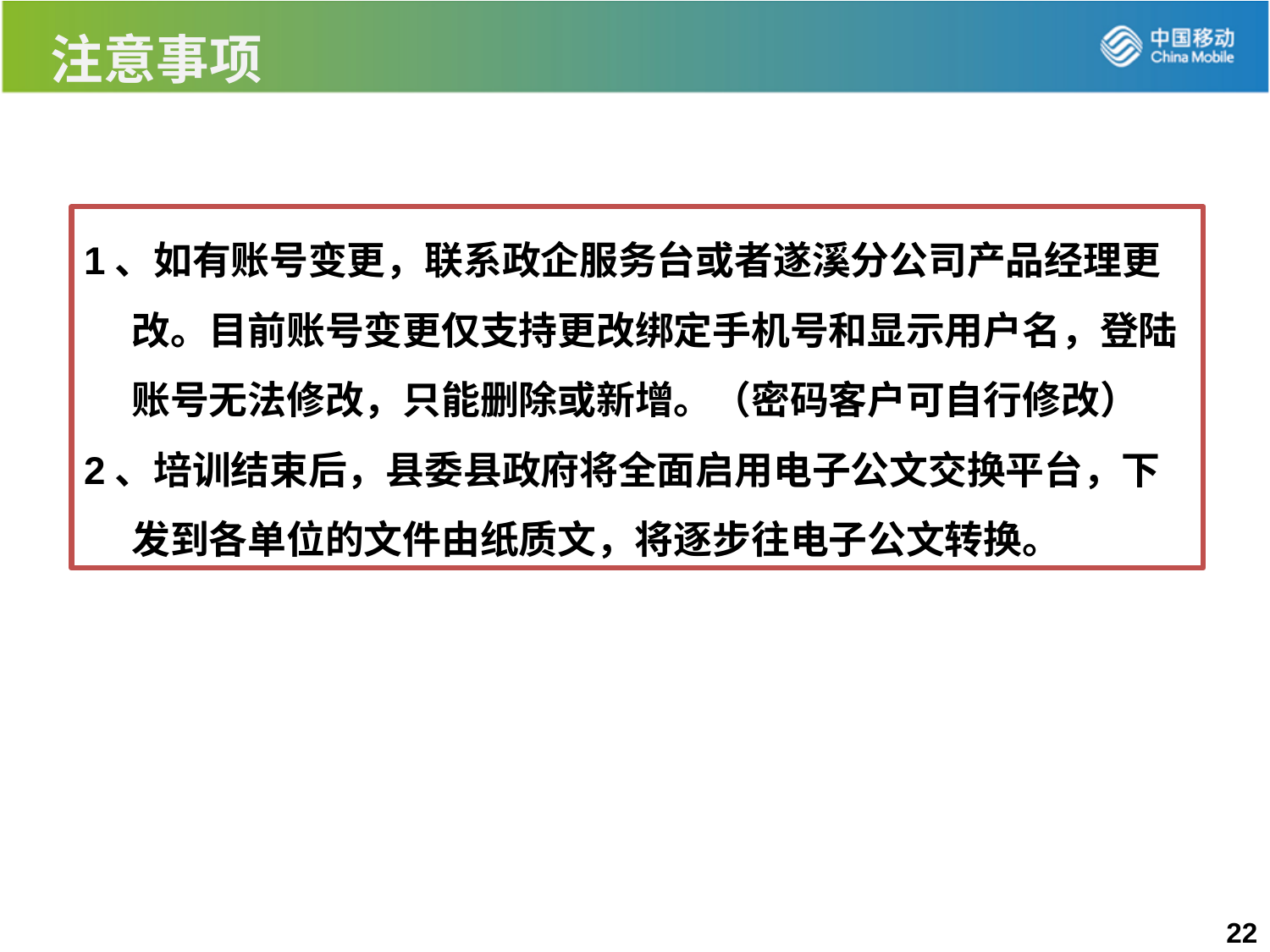

注意事项
1、如有账号变更，联系政企服务台或者遂溪分公司产品经理更改。目前账号变更仅支持更改绑定手机号和显示用户名，登陆账号无法修改，只能删除或新增。（密码客户可自行修改）
2、培训结束后，县委县政府将全面启用电子公文交换平台，下发到各单位的文件由纸质文，将逐步往电子公文转换。